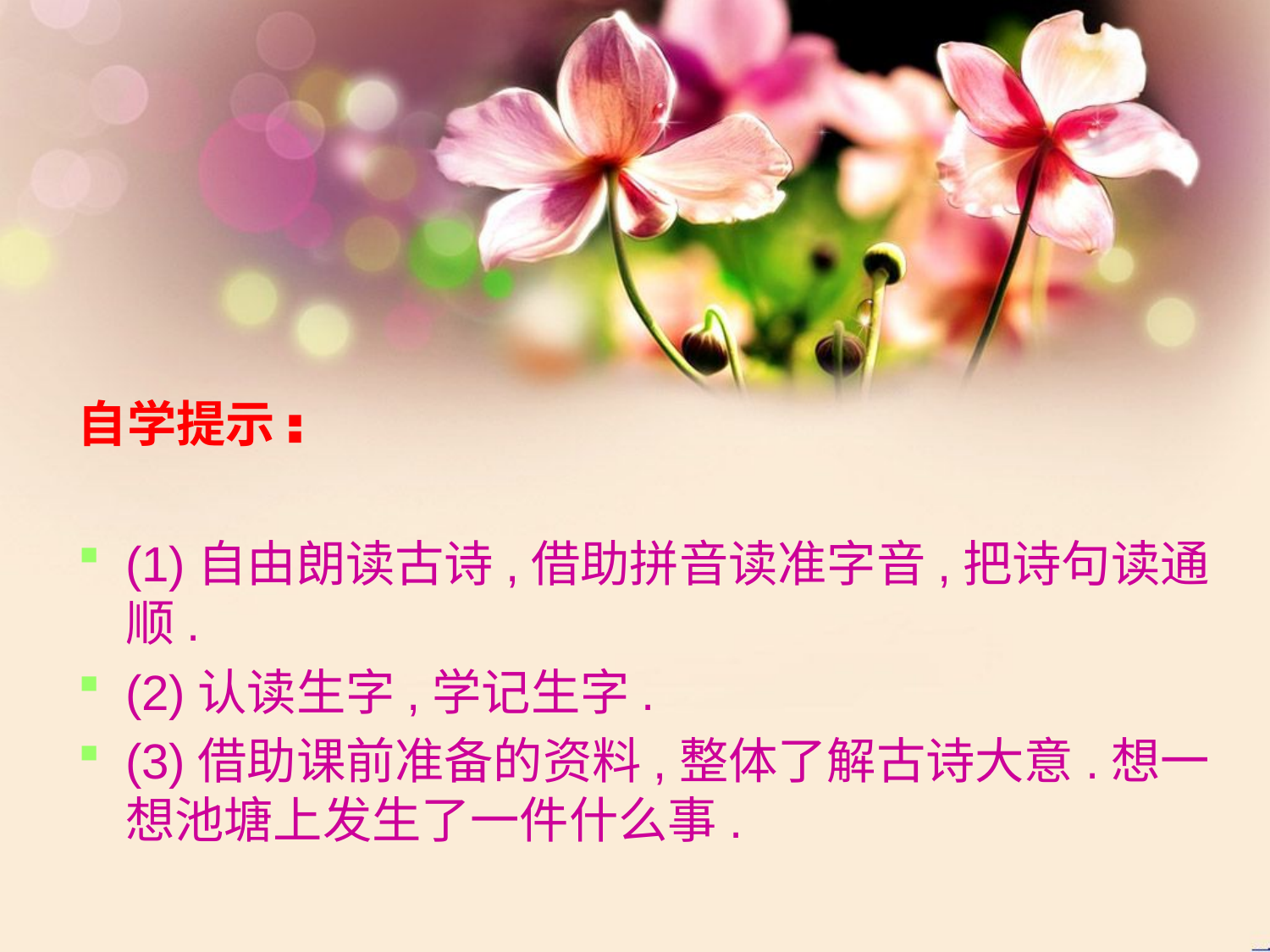

# 自学提示:
(1)自由朗读古诗,借助拼音读准字音,把诗句读通顺.
(2)认读生字,学记生字.
(3)借助课前准备的资料,整体了解古诗大意.想一想池塘上发生了一件什么事.